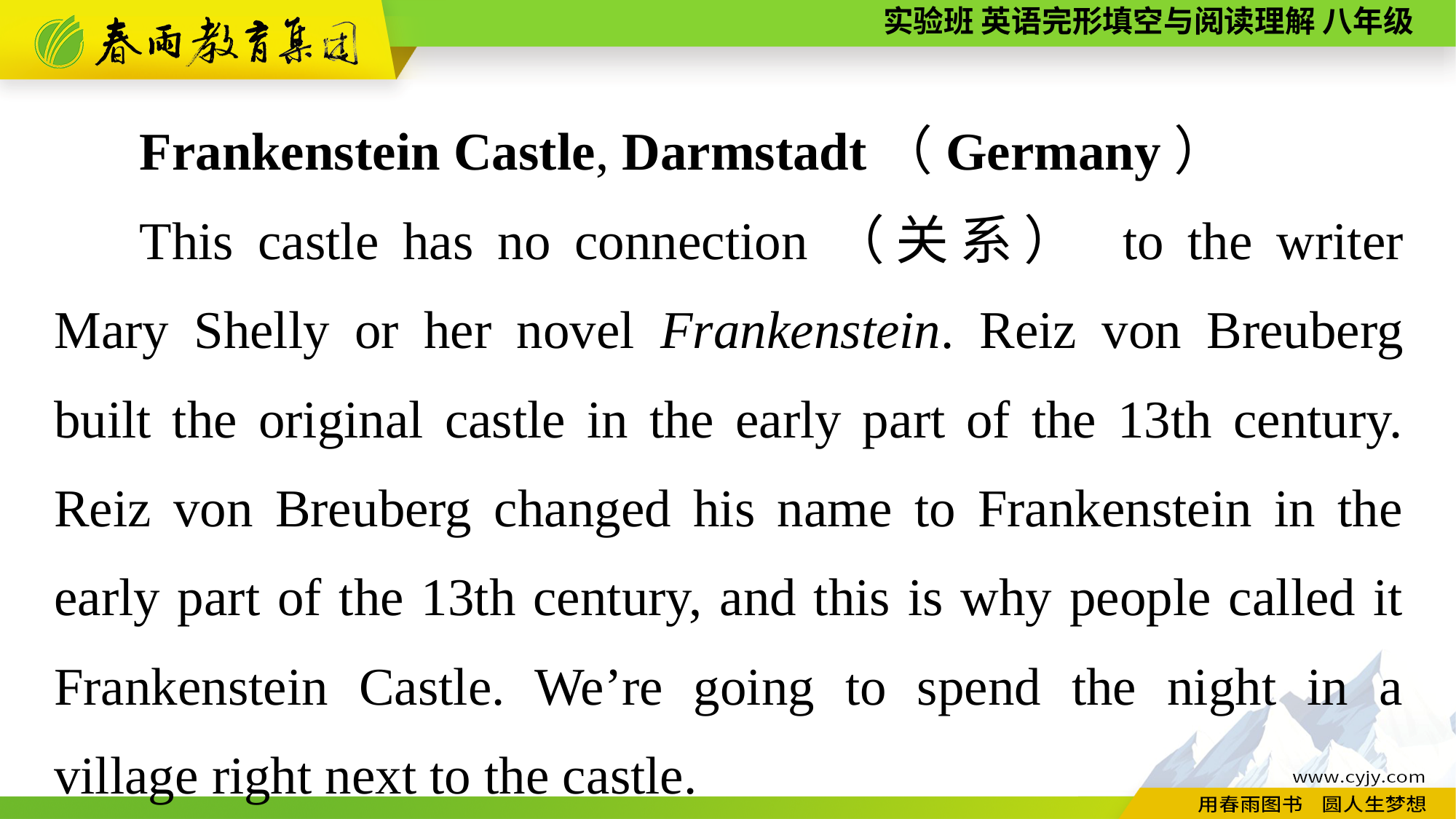

Frankenstein Castle, Darmstadt（Germany）
This castle has no connection（关系） to the writer Mary Shelly or her novel Frankenstein. Reiz von Breuberg built the original castle in the early part of the 13th century. Reiz von Breuberg changed his name to Frankenstein in the early part of the 13th century, and this is why people called it Frankenstein Castle. We’re going to spend the night in a village right next to the castle.